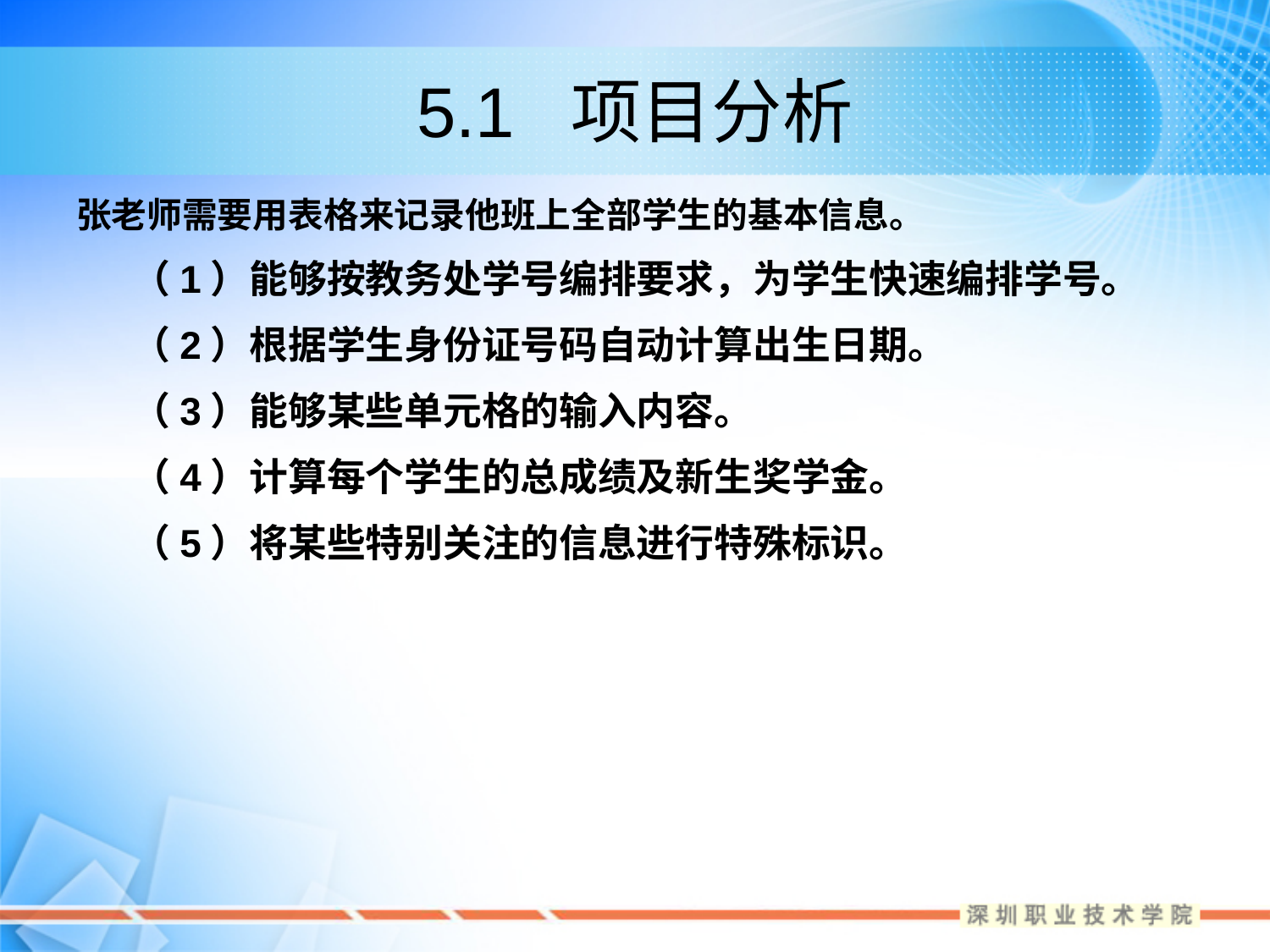

# 5.1  项目分析
张老师需要用表格来记录他班上全部学生的基本信息。
（1）能够按教务处学号编排要求，为学生快速编排学号。
（2）根据学生身份证号码自动计算出生日期。
（3）能够某些单元格的输入内容。
（4）计算每个学生的总成绩及新生奖学金。
（5）将某些特别关注的信息进行特殊标识。